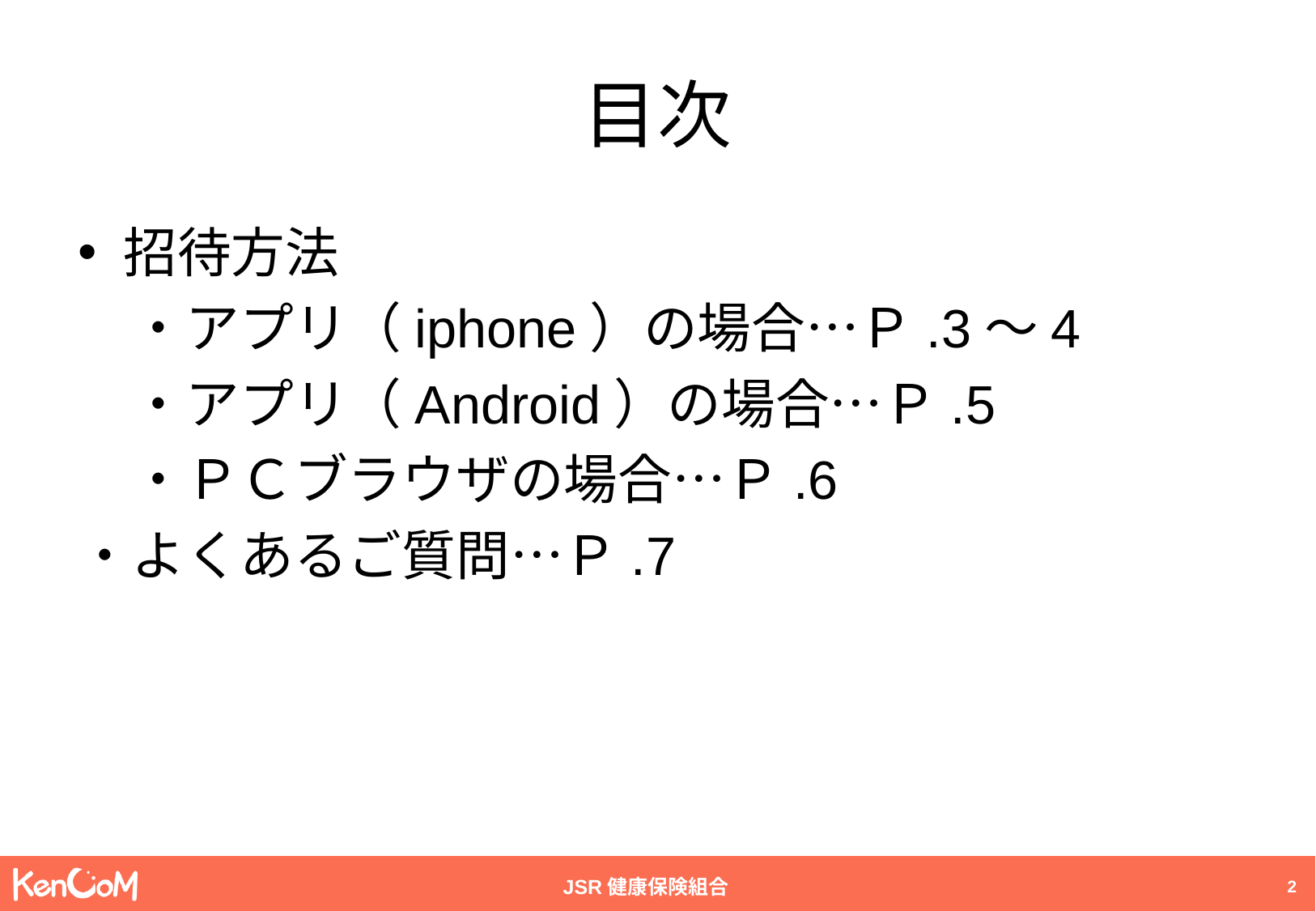

# 目次
招待方法
　・アプリ（iphone）の場合…Ｐ.3～4
　・アプリ（Android）の場合…Ｐ.5
　・ＰＣブラウザの場合…Ｐ.6
・よくあるご質問…Ｐ.7